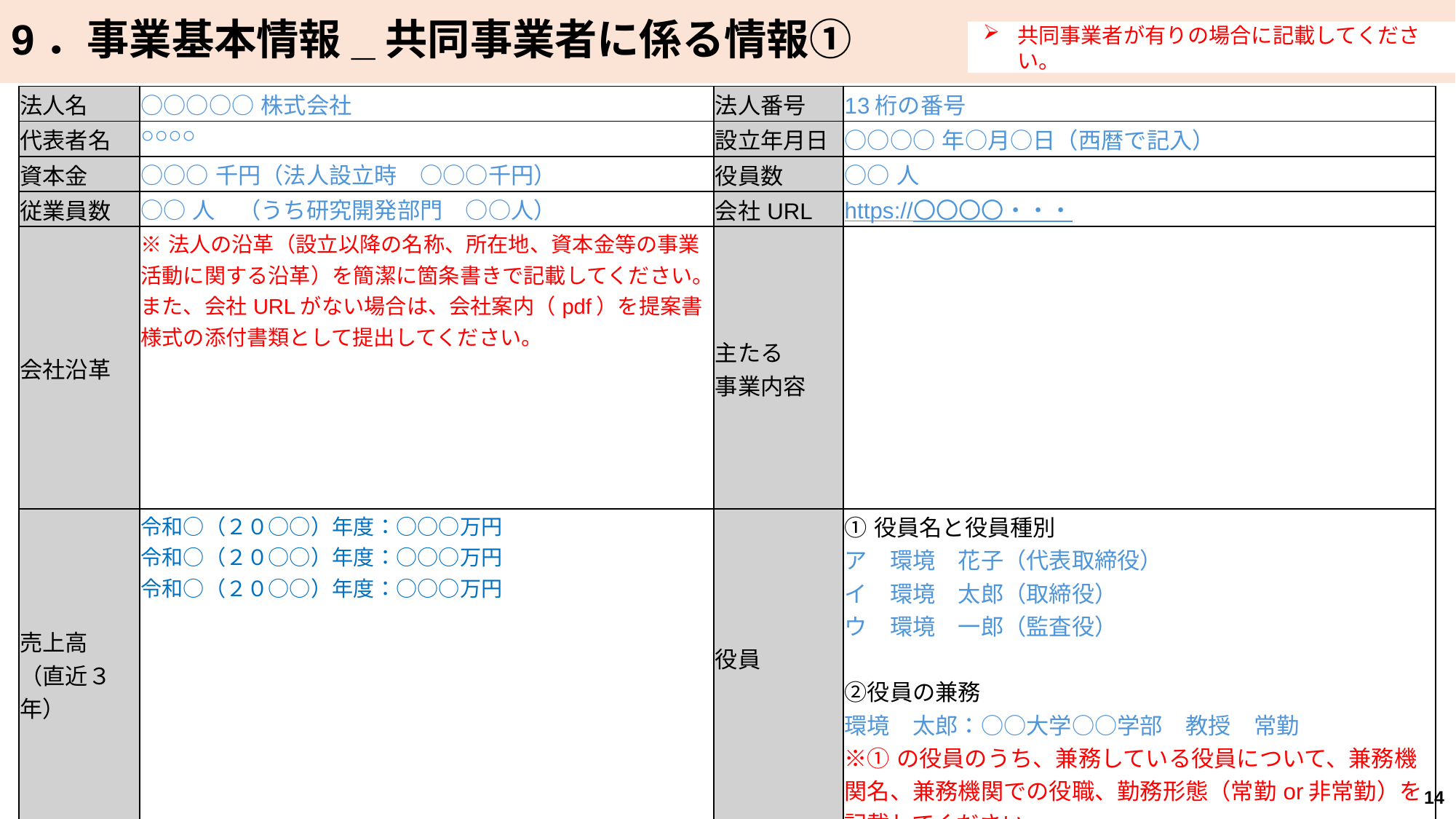

9．事業基本情報_共同事業者に係る情報①
共同事業者が有りの場合に記載してください。

| 法人名 | ○○○○○株式会社 | 法人番号 | 13桁の番号 |
| --- | --- | --- | --- |
| 代表者名 | ○○○○ | 設立年月日 | ○○○○年○月○日（西暦で記入） |
| 資本金 | ○○○千円（法人設立時　○○○千円） | 役員数 | ○○人 |
| 従業員数 | ○○人　（うち研究開発部門　○○人） | 会社URL | https://〇〇〇〇・・・ |
| 会社沿革 | ※法人の沿革（設立以降の名称、所在地、資本金等の事業活動に関する沿革）を簡潔に箇条書きで記載してください。 また、会社URLがない場合は、会社案内（pdf）を提案書様式の添付書類として提出してください。 | 主たる 事業内容 |  |
| 売上高 （直近３年） | 令和○（２０○○）年度：○○○万円 令和○（２０○○）年度：○○○万円 令和○（２０○○）年度：○○○万円 | 役員 | ①役員名と役員種別 ア　環境　花子（代表取締役） イ　環境　太郎（取締役） ウ　環境　一郎（監査役） ②役員の兼務　 環境　太郎：○○大学○○学部　教授　常勤 ※①の役員のうち、兼務している役員について、兼務機関名、兼務機関での役職、勤務形態（常勤or非常勤）を記載してください。 |
14